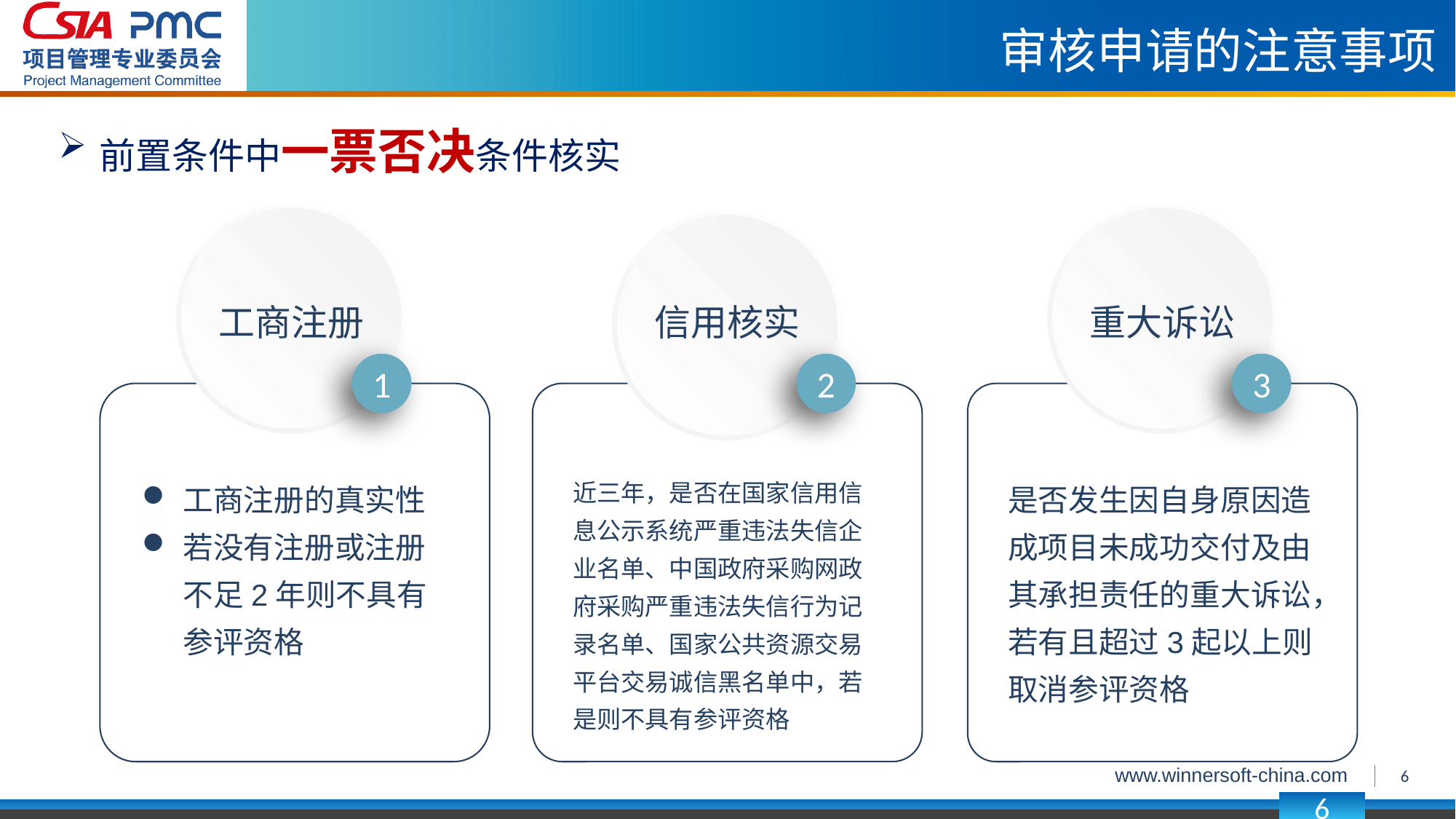

审核申请的注意事项
前置条件中一票否决条件核实

工商注册
信用核实
重大诉讼
1
2
3

近三年，是否在国家信用信息公示系统严重违法失信企业名单、中国政府采购网政府采购严重违法失信行为记录名单、国家公共资源交易平台交易诚信黑名单中，若是则不具有参评资格
工商注册的真实性
若没有注册或注册不足2年则不具有参评资格
是否发生因自身原因造成项目未成功交付及由其承担责任的重大诉讼，若有且超过3起以上则取消参评资格